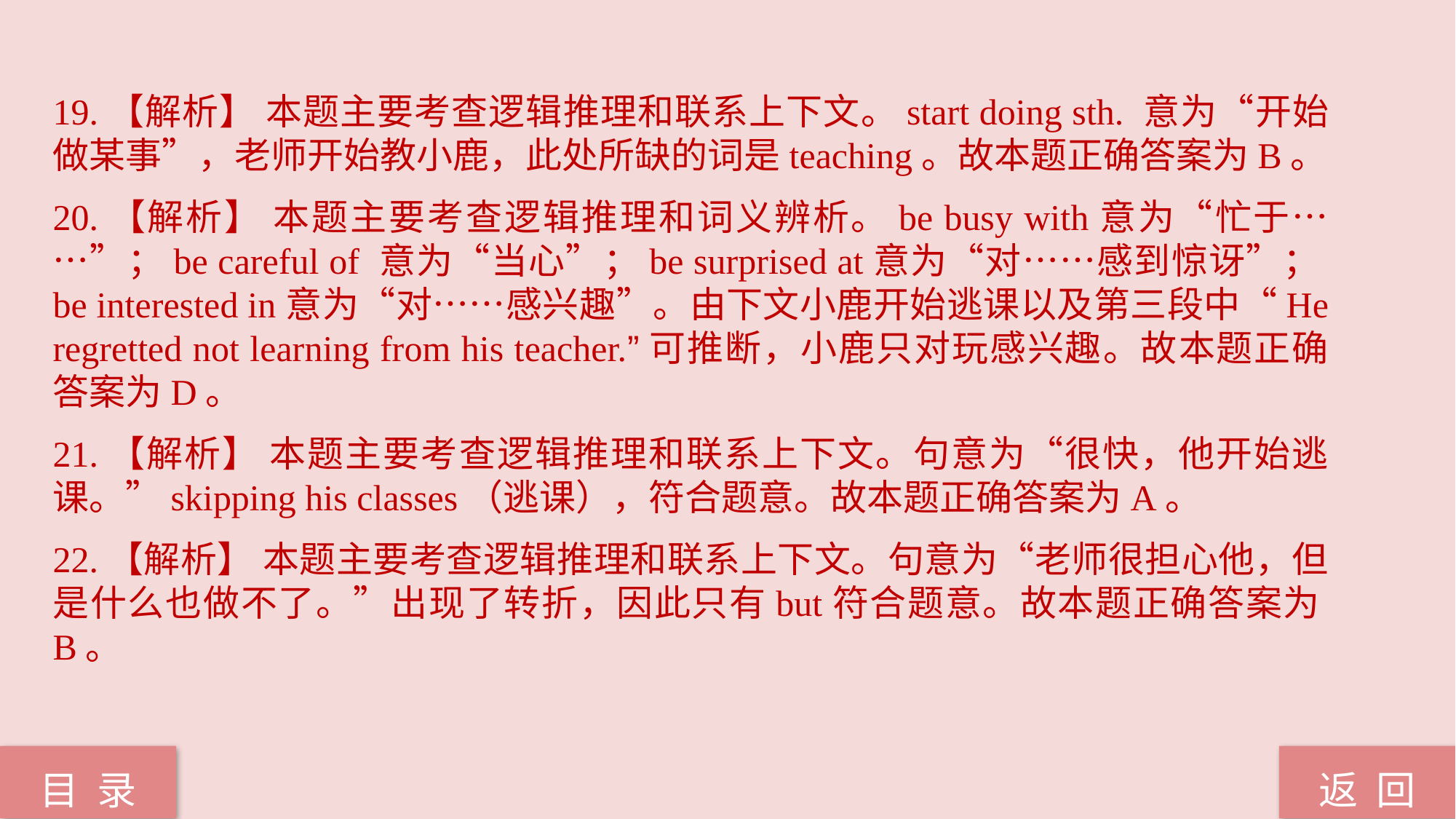

19.【解析】 本题主要考查逻辑推理和联系上下文。start doing sth. 意为“开始做某事”，老师开始教小鹿，此处所缺的词是teaching。故本题正确答案为B。
20.【解析】 本题主要考查逻辑推理和词义辨析。be busy with意为“忙于……”；be careful of 意为“当心”；be surprised at意为“对……感到惊讶”；be interested in意为“对……感兴趣”。由下文小鹿开始逃课以及第三段中“He regretted not learning from his teacher.”可推断，小鹿只对玩感兴趣。故本题正确答案为D。
21.【解析】 本题主要考查逻辑推理和联系上下文。句意为“很快，他开始逃课。”skipping his classes（逃课），符合题意。故本题正确答案为A。
22.【解析】 本题主要考查逻辑推理和联系上下文。句意为“老师很担心他，但是什么也做不了。”出现了转折，因此只有but符合题意。故本题正确答案为B。
返  回